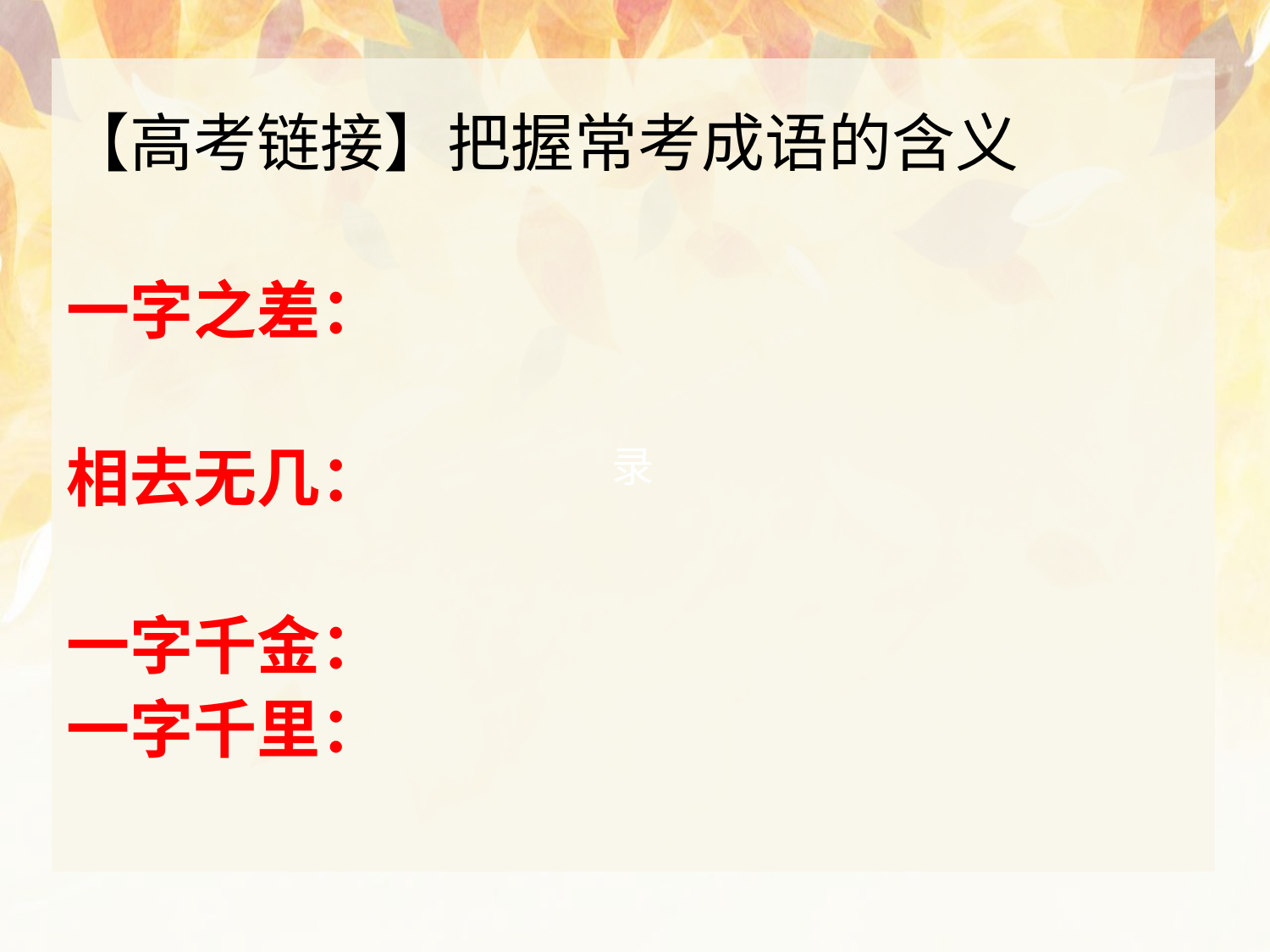

【高考链接】把握常考成语的含义

一字之差：原意是只相差一个字，用来比喻相差的很少。
相去无几：两者之间距离不远或者差别不大。
一字千金：称赞文辞精妙，不可更改。
一字千里：在某句话中，只有一个字的差别，表达出的意蕴却相差很大。